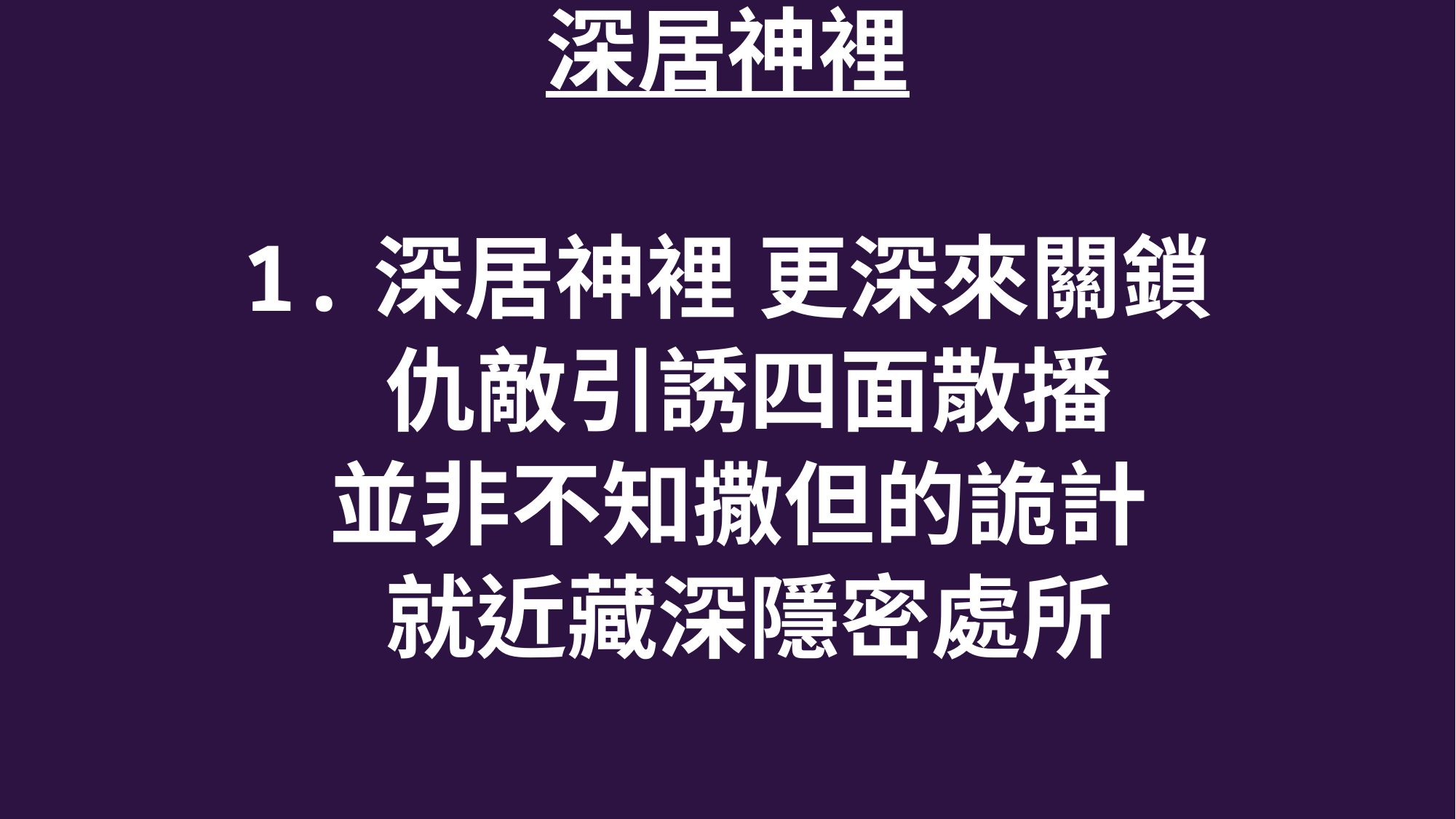

深居神裡

1.深居神裡 更深來關鎖
 仇敵引誘四面散播
 並非不知撒但的詭計
 就近藏深隱密處所